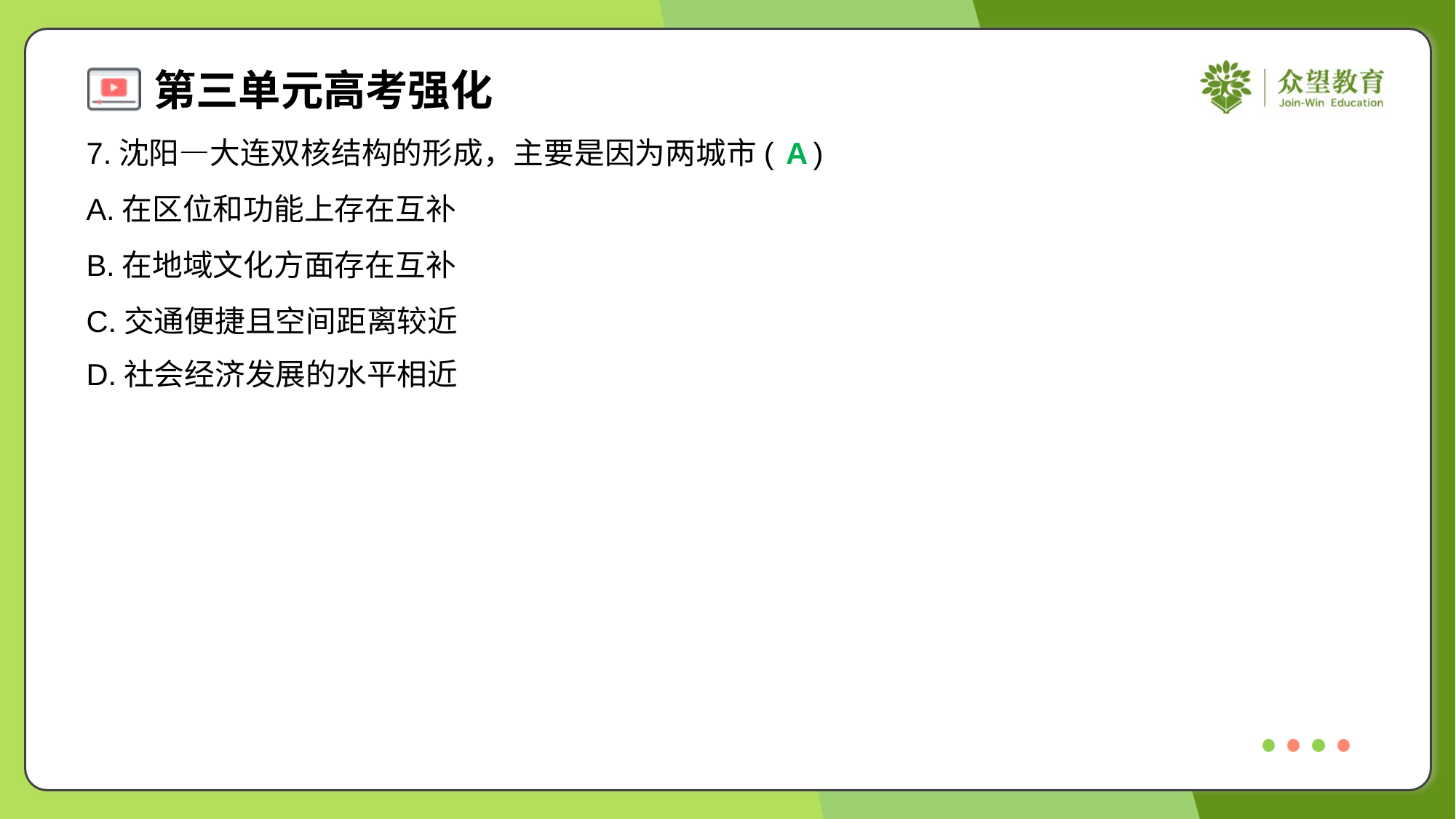

7.沈阳—大连双核结构的形成，主要是因为两城市(     )
A
A.在区位和功能上存在互补
B.在地域文化方面存在互补
C.交通便捷且空间距离较近
D.社会经济发展的水平相近